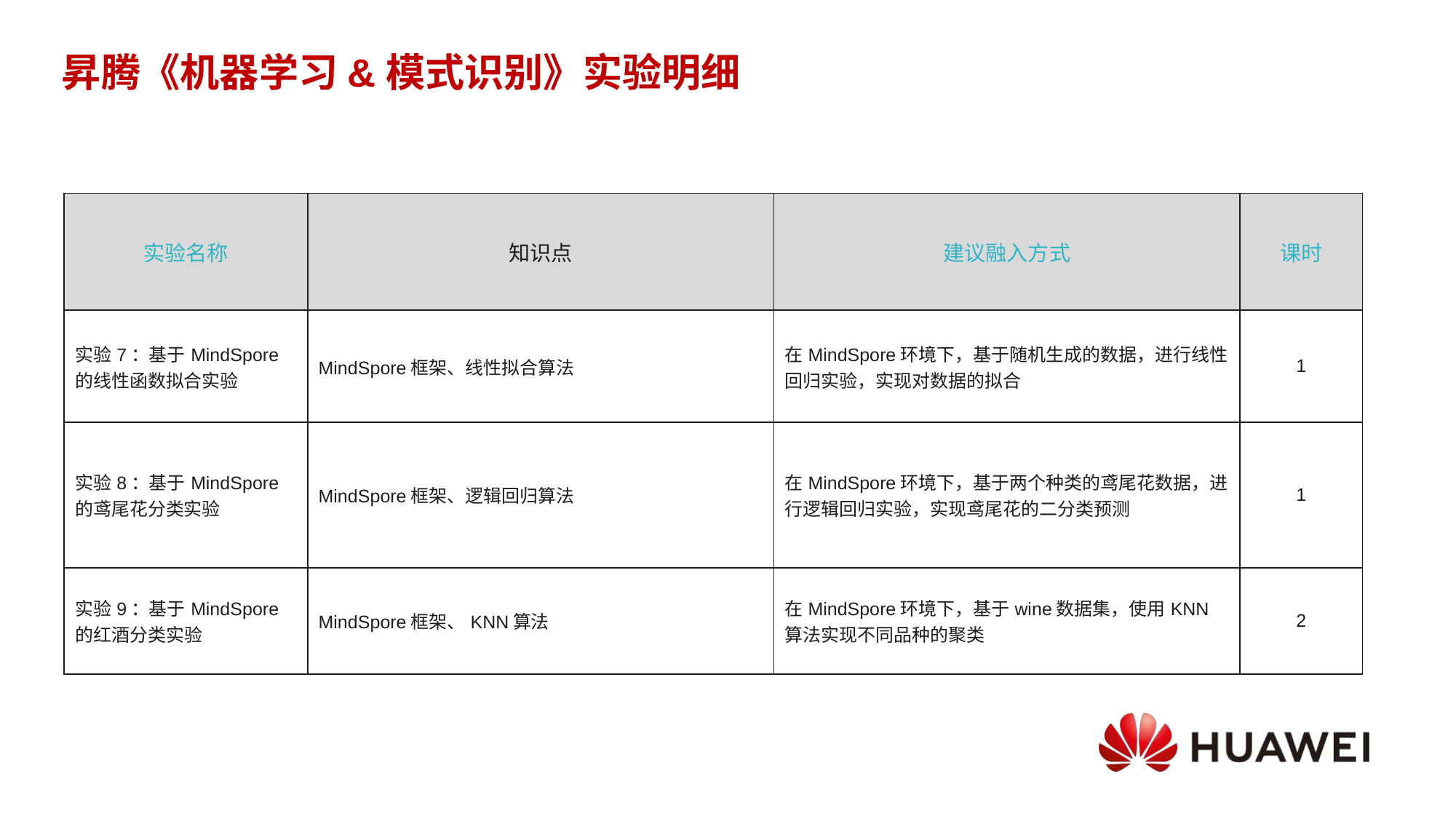

# 昇腾《机器学习&模式识别》实验明细
| 实验名称 | 知识点 | 建议融入方式 | 课时 |
| --- | --- | --- | --- |
| 实验7：基于MindSpore的线性函数拟合实验 | MindSpore框架、线性拟合算法 | 在MindSpore环境下，基于随机生成的数据，进行线性回归实验，实现对数据的拟合 | 1 |
| 实验8：基于MindSpore的鸢尾花分类实验 | MindSpore框架、逻辑回归算法 | 在MindSpore环境下，基于两个种类的鸢尾花数据，进行逻辑回归实验，实现鸢尾花的二分类预测 | 1 |
| 实验9：基于MindSpore的红酒分类实验 | MindSpore框架、KNN算法 | 在MindSpore环境下，基于wine数据集，使用KNN算法实现不同品种的聚类 | 2 |